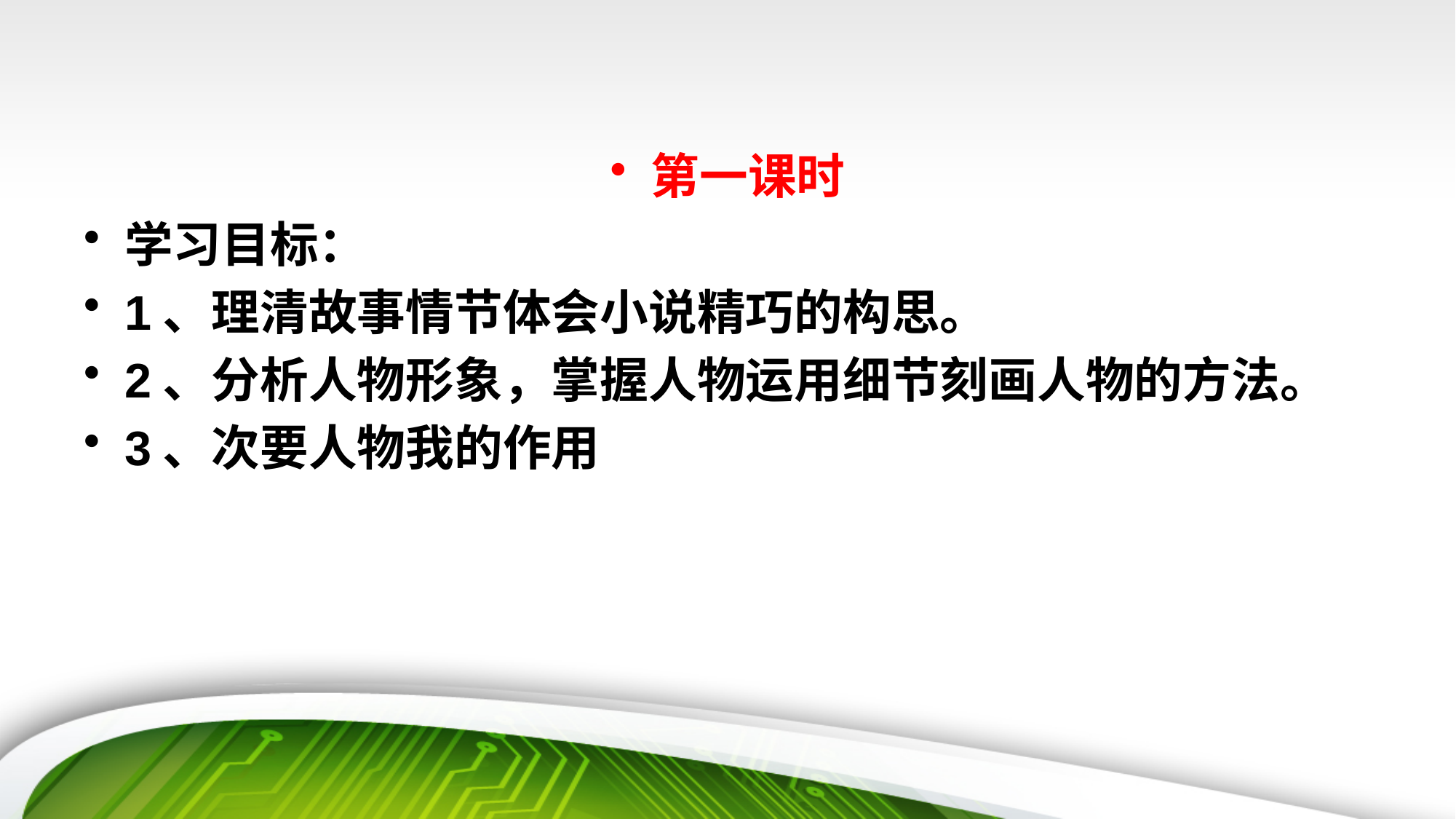

#
第一课时
学习目标：
1、理清故事情节体会小说精巧的构思。
2、分析人物形象，掌握人物运用细节刻画人物的方法。
3、次要人物我的作用